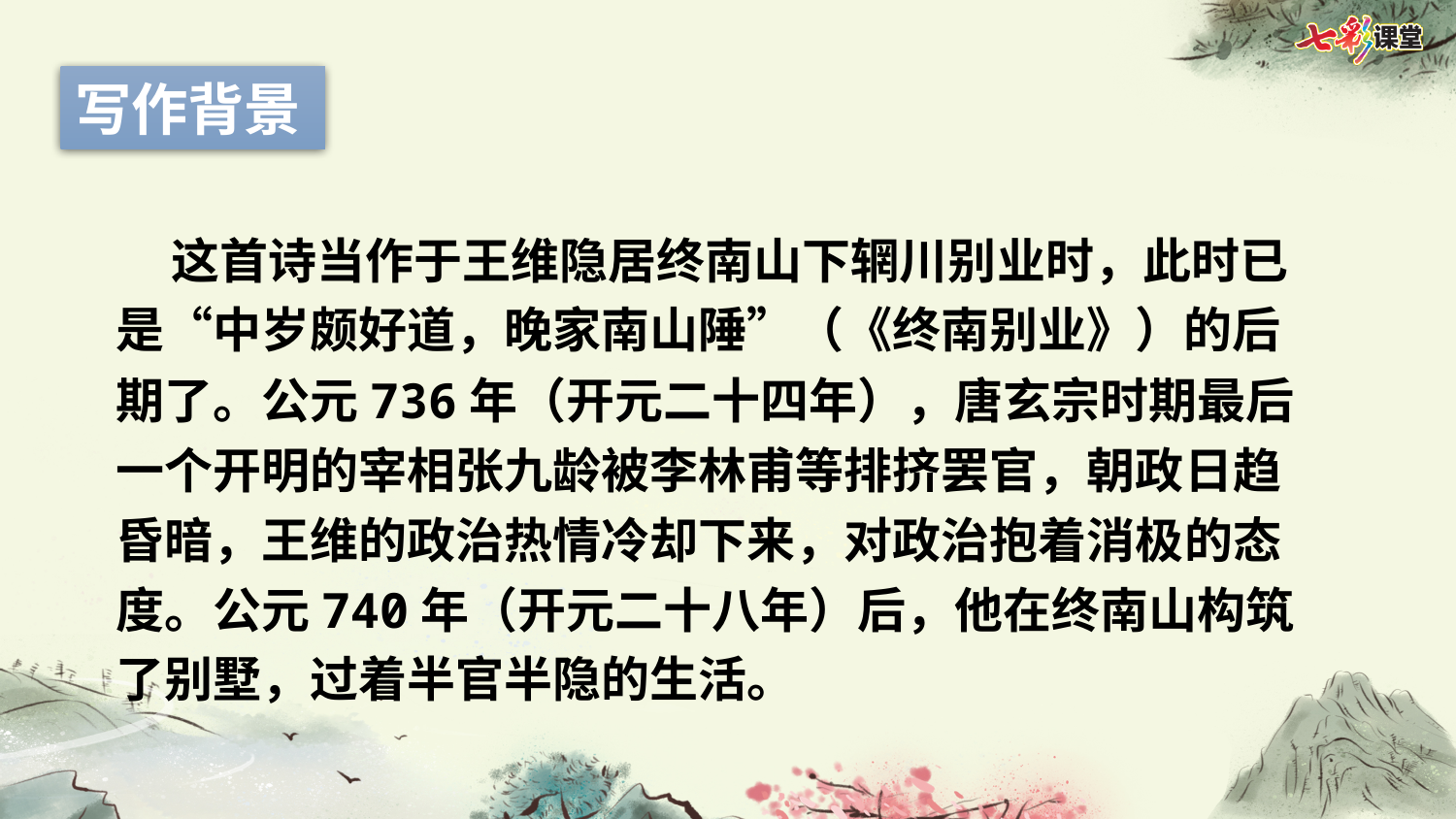

写作背景
    这首诗当作于王维隐居终南山下辋川别业时，此时已是“中岁颇好道，晚家南山陲”（《终南别业》）的后期了。公元736年（开元二十四年），唐玄宗时期最后一个开明的宰相张九龄被李林甫等排挤罢官，朝政日趋昏暗，王维的政治热情冷却下来，对政治抱着消极的态度。公元740年（开元二十八年）后，他在终南山构筑了别墅，过着半官半隐的生活。